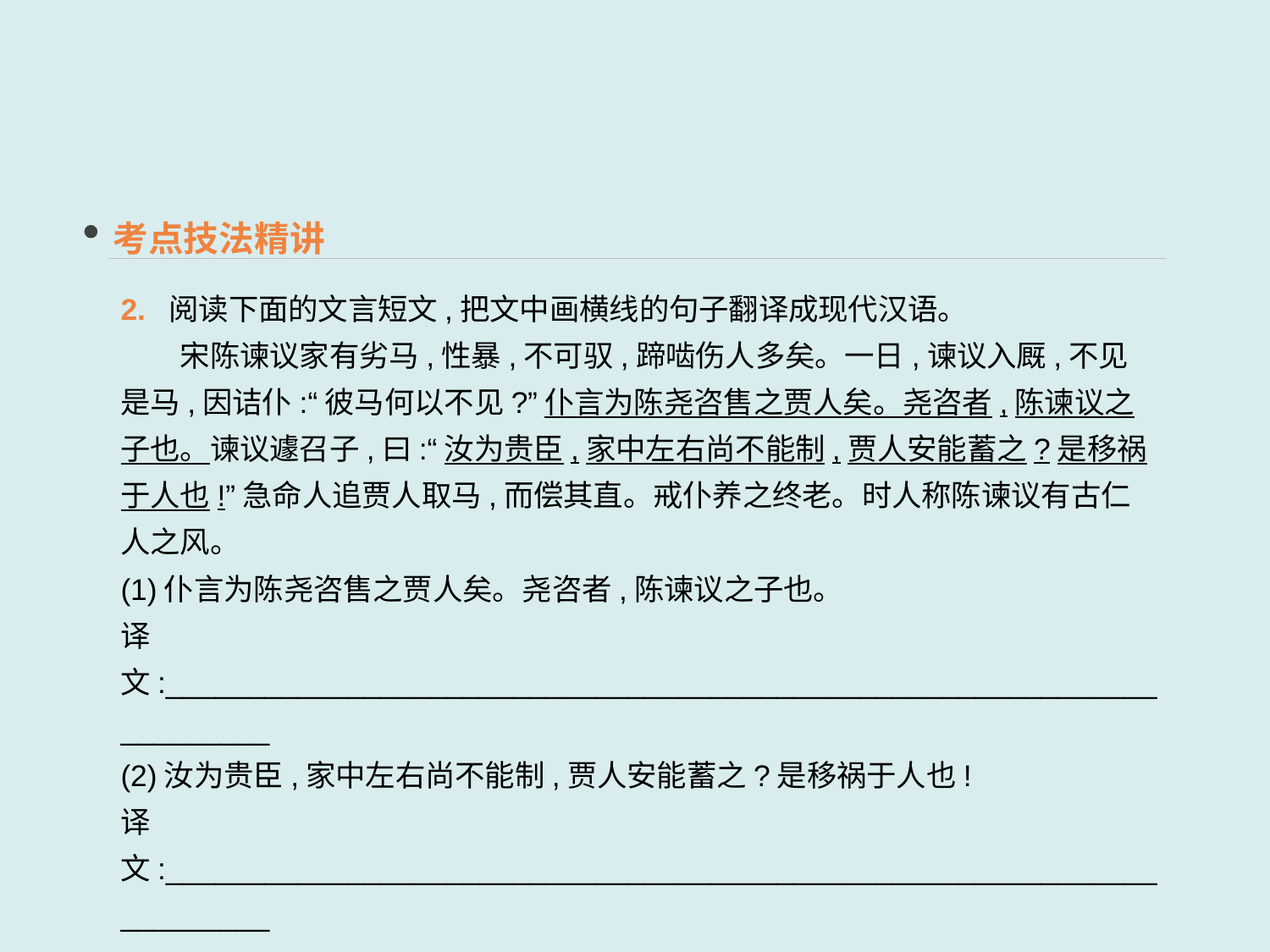

考点技法精讲

2.  阅读下面的文言短文,把文中画横线的句子翻译成现代汉语。
　　宋陈谏议家有劣马,性暴,不可驭,蹄啮伤人多矣。一日,谏议入厩,不见是马,因诘仆:“彼马何以不见?”仆言为陈尧咨售之贾人矣。尧咨者,陈谏议之子也。谏议遽召子,曰:“汝为贵臣,家中左右尚不能制,贾人安能蓄之?是移祸于人也!”急命人追贾人取马,而偿其直。戒仆养之终老。时人称陈谏议有古仁人之风。
(1)仆言为陈尧咨售之贾人矣。尧咨者,陈谏议之子也。
译文:_____________________________________________________________________
(2)汝为贵臣,家中左右尚不能制,贾人安能蓄之?是移祸于人也!
译文:_____________________________________________________________________